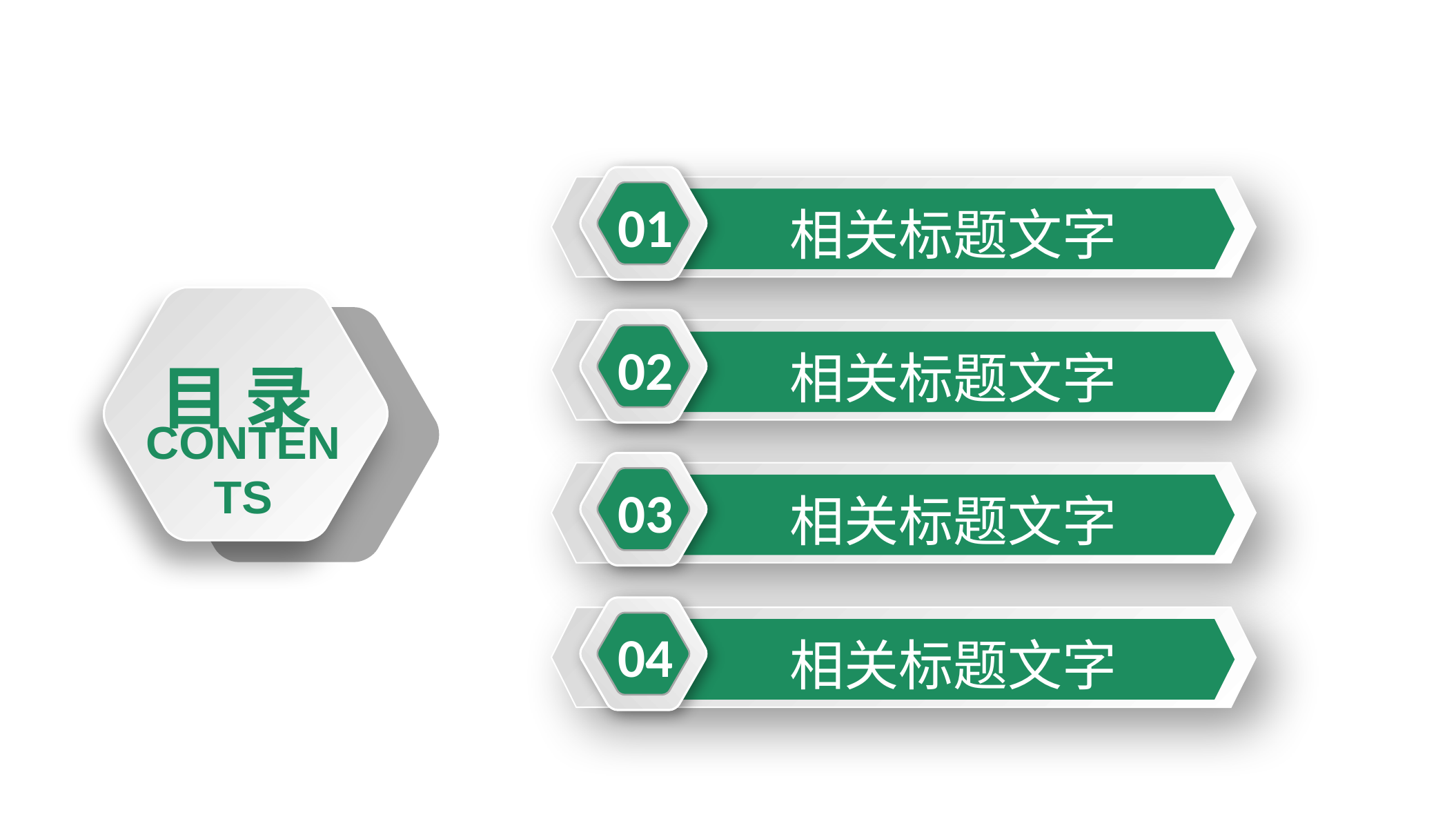

01

相关标题文字

02

相关标题文字
目 录
CONTENTS

03

相关标题文字

04

相关标题文字